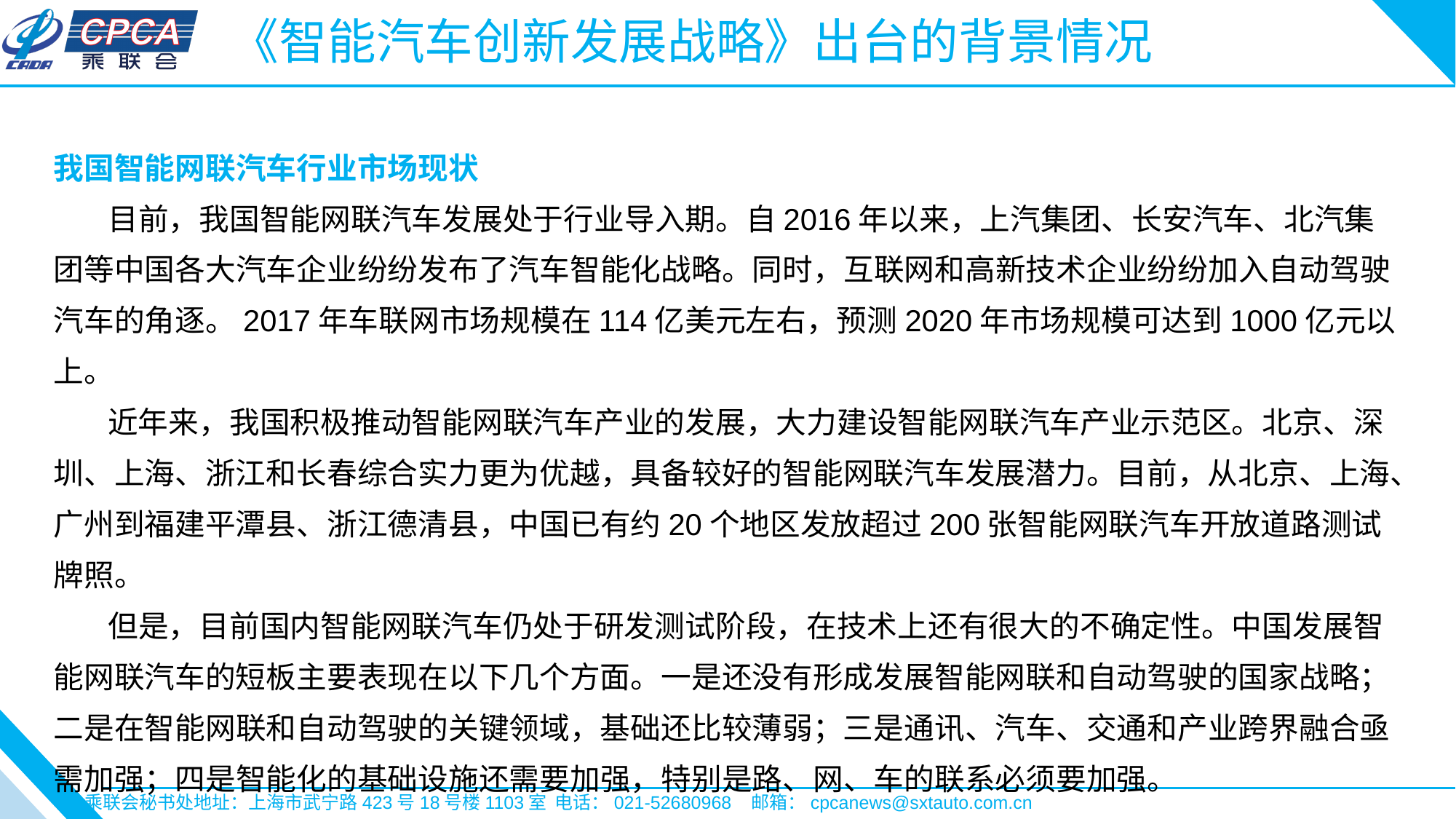

《智能汽车创新发展战略》出台的背景情况
我国智能网联汽车行业市场现状
       目前，我国智能网联汽车发展处于行业导入期。自2016年以来，上汽集团、长安汽车、北汽集团等中国各大汽车企业纷纷发布了汽车智能化战略。同时，互联网和高新技术企业纷纷加入自动驾驶汽车的角逐。2017年车联网市场规模在114亿美元左右，预测2020年市场规模可达到1000亿元以上。
       近年来，我国积极推动智能网联汽车产业的发展，大力建设智能网联汽车产业示范区。北京、深圳、上海、浙江和长春综合实力更为优越，具备较好的智能网联汽车发展潜力。目前，从北京、上海、广州到福建平潭县、浙江德清县，中国已有约20个地区发放超过200张智能网联汽车开放道路测试牌照。
       但是，目前国内智能网联汽车仍处于研发测试阶段，在技术上还有很大的不确定性。中国发展智能网联汽车的短板主要表现在以下几个方面。一是还没有形成发展智能网联和自动驾驶的国家战略；二是在智能网联和自动驾驶的关键领域，基础还比较薄弱；三是通讯、汽车、交通和产业跨界融合亟需加强；四是智能化的基础设施还需要加强，特别是路、网、车的联系必须要加强。